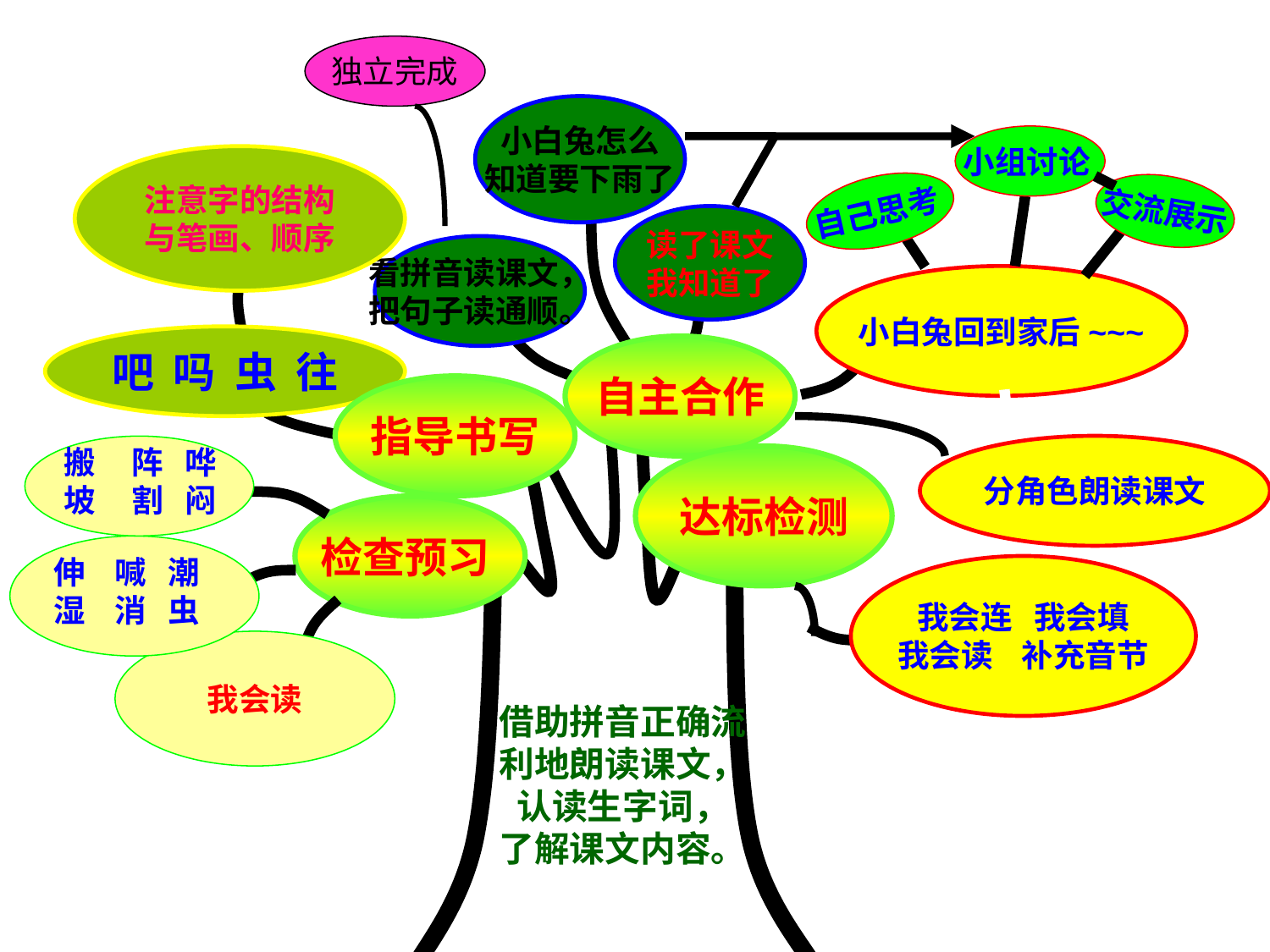

独立完成

小白兔怎么
知道要下雨了

小组讨论

注意字的结构
与笔画、顺序

自己思考

交流展示

读了课文
我知道了

看拼音读课文，
把句子读通顺。

小白兔回到家后~~~

吧  吗  虫  往

自主合作
指导书写

达标检测

检查预习

分角色朗读课文

搬     阵   哗
坡     割   闷

伸    喊   潮
湿    消   虫

我会读

借助拼音正确流
利地朗读课文，
认读生字词，
了解课文内容。
我会连   我会填
我会读    补充音节